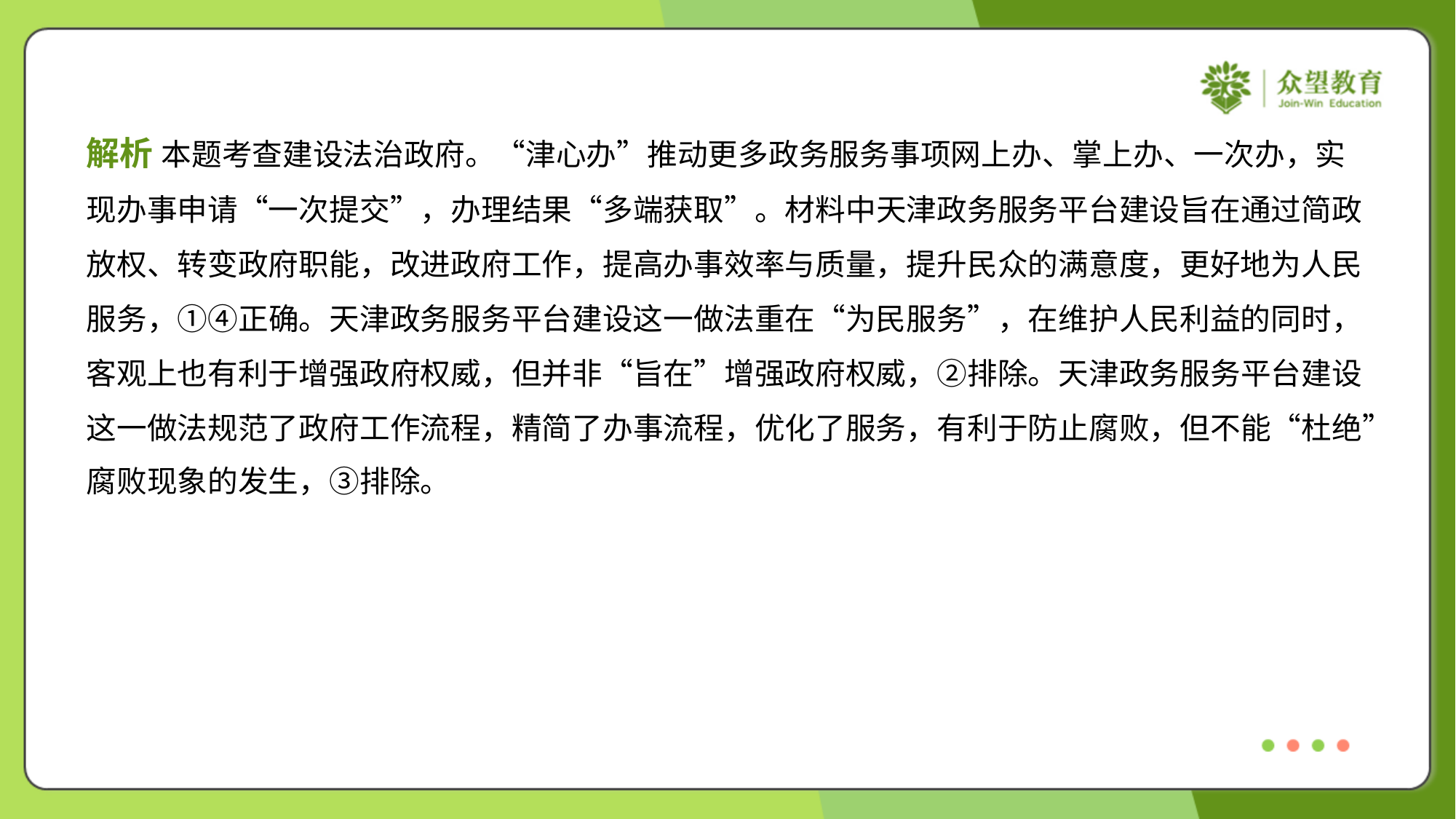

解析 本题考查建设法治政府。“津心办”推动更多政务服务事项网上办、掌上办、一次办，实
现办事申请“一次提交”，办理结果“多端获取”。材料中天津政务服务平台建设旨在通过简政
放权、转变政府职能，改进政府工作，提高办事效率与质量，提升民众的满意度，更好地为人民
服务，①④正确。天津政务服务平台建设这一做法重在“为民服务”，在维护人民利益的同时，
客观上也有利于增强政府权威，但并非“旨在”增强政府权威，②排除。天津政务服务平台建设
这一做法规范了政府工作流程，精简了办事流程，优化了服务，有利于防止腐败，但不能“杜绝”
腐败现象的发生，③排除。